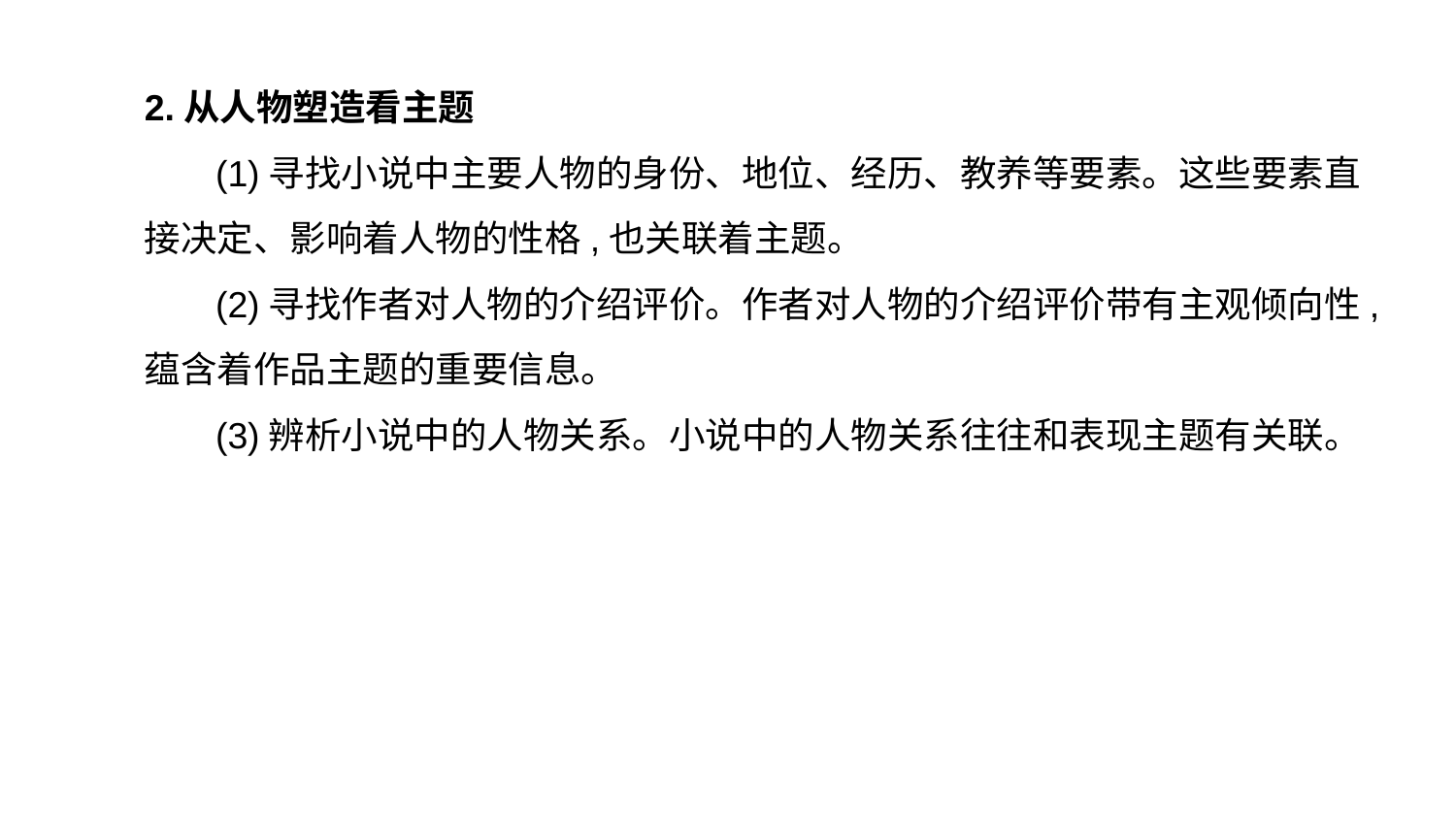

2.从人物塑造看主题
(1)寻找小说中主要人物的身份、地位、经历、教养等要素。这些要素直接决定、影响着人物的性格,也关联着主题。
(2)寻找作者对人物的介绍评价。作者对人物的介绍评价带有主观倾向性,蕴含着作品主题的重要信息。
(3)辨析小说中的人物关系。小说中的人物关系往往和表现主题有关联。